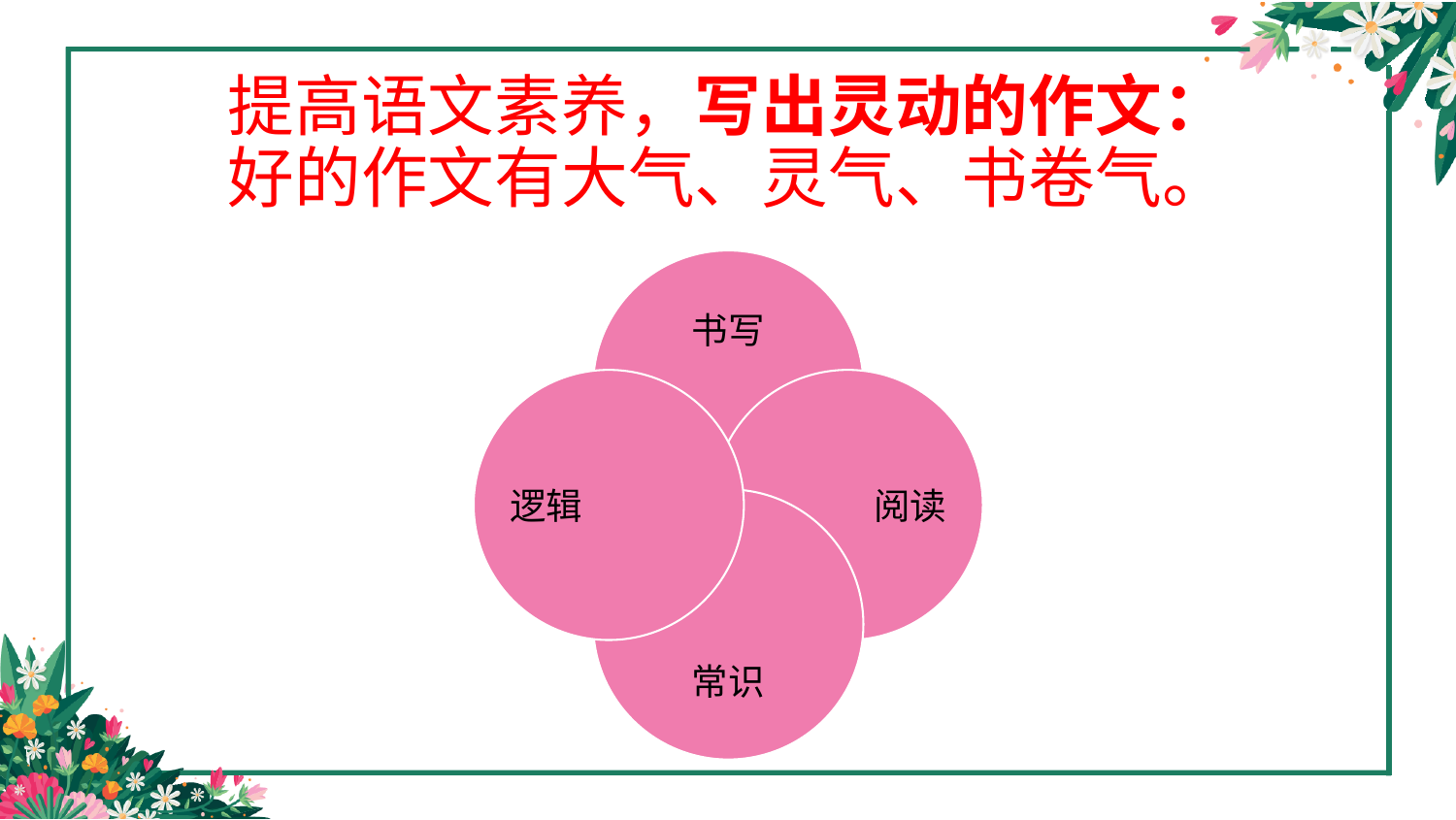

# 提高语文素养，写出灵动的作文： 好的作文有大气、灵气、书卷气。
书写
阅读
常识
逻辑